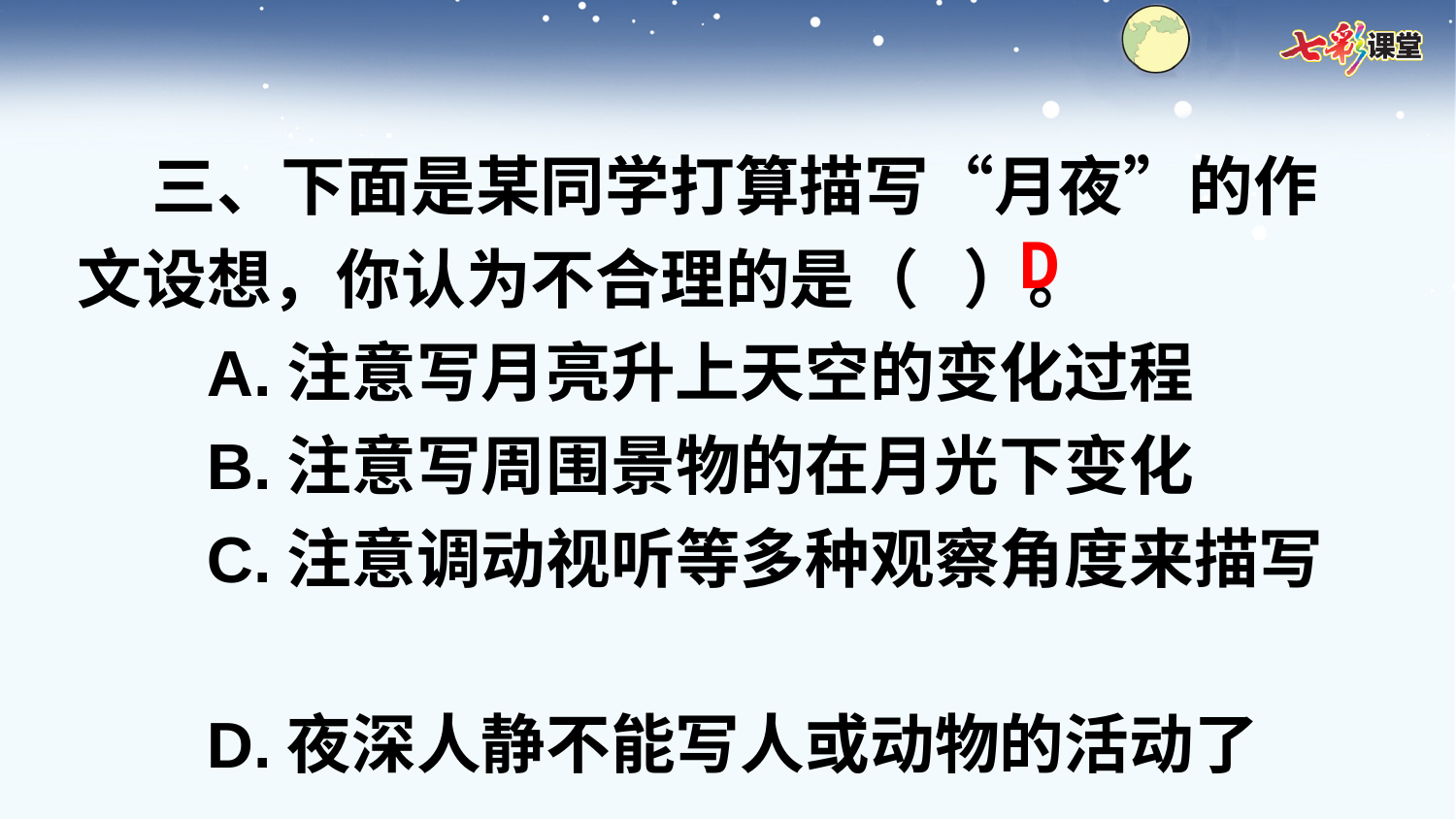

三、下面是某同学打算描写“月夜”的作文设想，你认为不合理的是（   ）。
A.注意写月亮升上天空的变化过程
B.注意写周围景物的在月光下变化
C.注意调动视听等多种观察角度来描写
D.夜深人静不能写人或动物的活动了
D